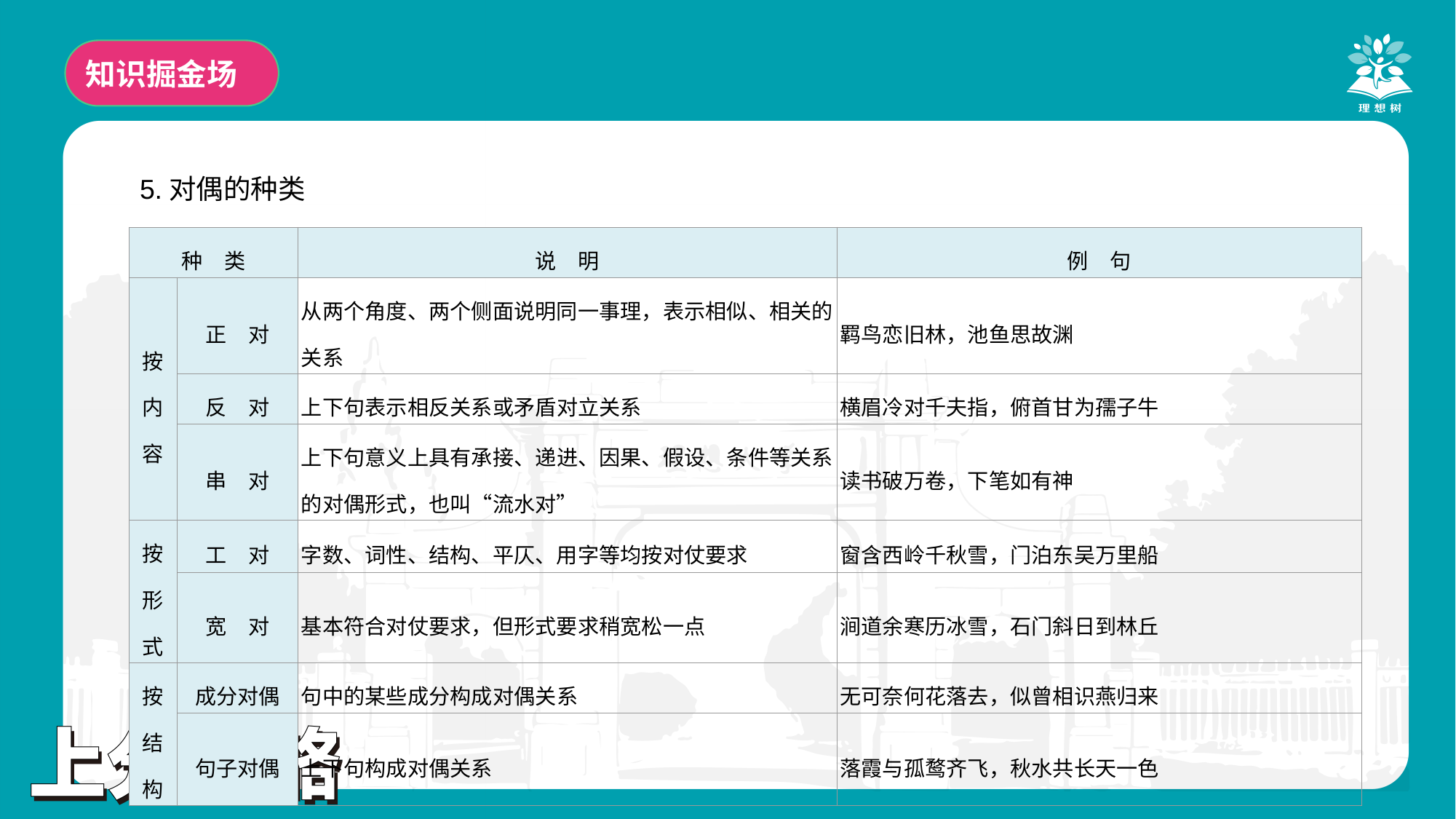

知识掘金场
5.对偶的种类
| 种　类 |  | 说　明 | 例　句 |
| --- | --- | --- | --- |
| 按 内 容 | 正　对 | 从两个角度、两个侧面说明同一事理，表示相似、相关的关系 | 羁鸟恋旧林，池鱼思故渊 |
|  | 反　对 | 上下句表示相反关系或矛盾对立关系 | 横眉冷对千夫指，俯首甘为孺子牛 |
|  | 串　对 | 上下句意义上具有承接、递进、因果、假设、条件等关系的对偶形式，也叫“流水对” | 读书破万卷，下笔如有神 |
| 按 形 式 | 工　对 | 字数、词性、结构、平仄、用字等均按对仗要求 | 窗含西岭千秋雪，门泊东吴万里船 |
|  | 宽　对 | 基本符合对仗要求，但形式要求稍宽松一点 | 涧道余寒历冰雪，石门斜日到林丘 |
| 按 结 构 | 成分对偶 | 句中的某些成分构成对偶关系 | 无可奈何花落去，似曾相识燕归来 |
|  | 句子对偶 | 上下句构成对偶关系 | 落霞与孤鹜齐飞，秋水共长天一色 |